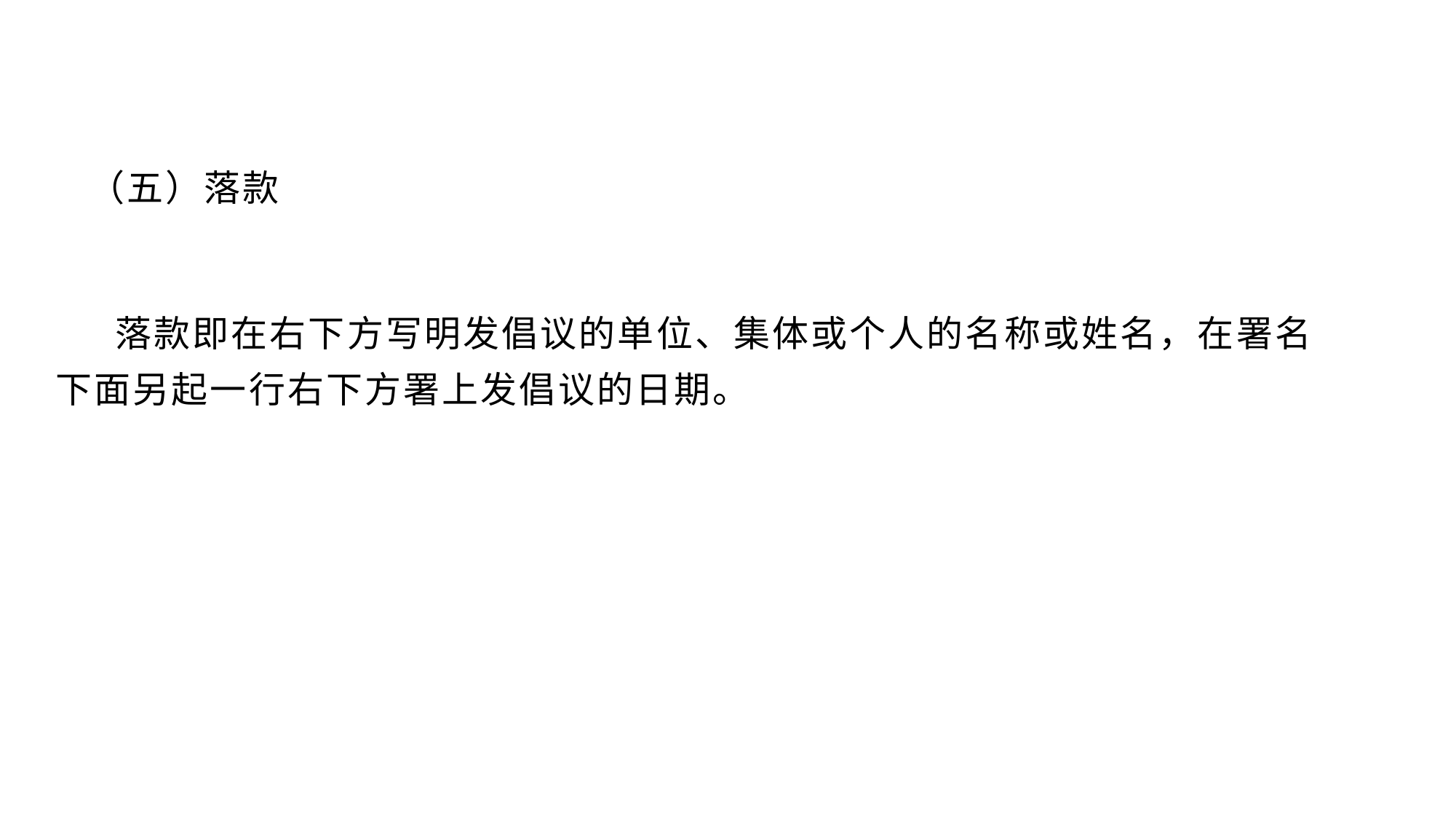

（五）落款

　  落款即在右下方写明发倡议的单位、集体或个人的名称或姓名，在署名下面另起一行右下方署上发倡议的日期。